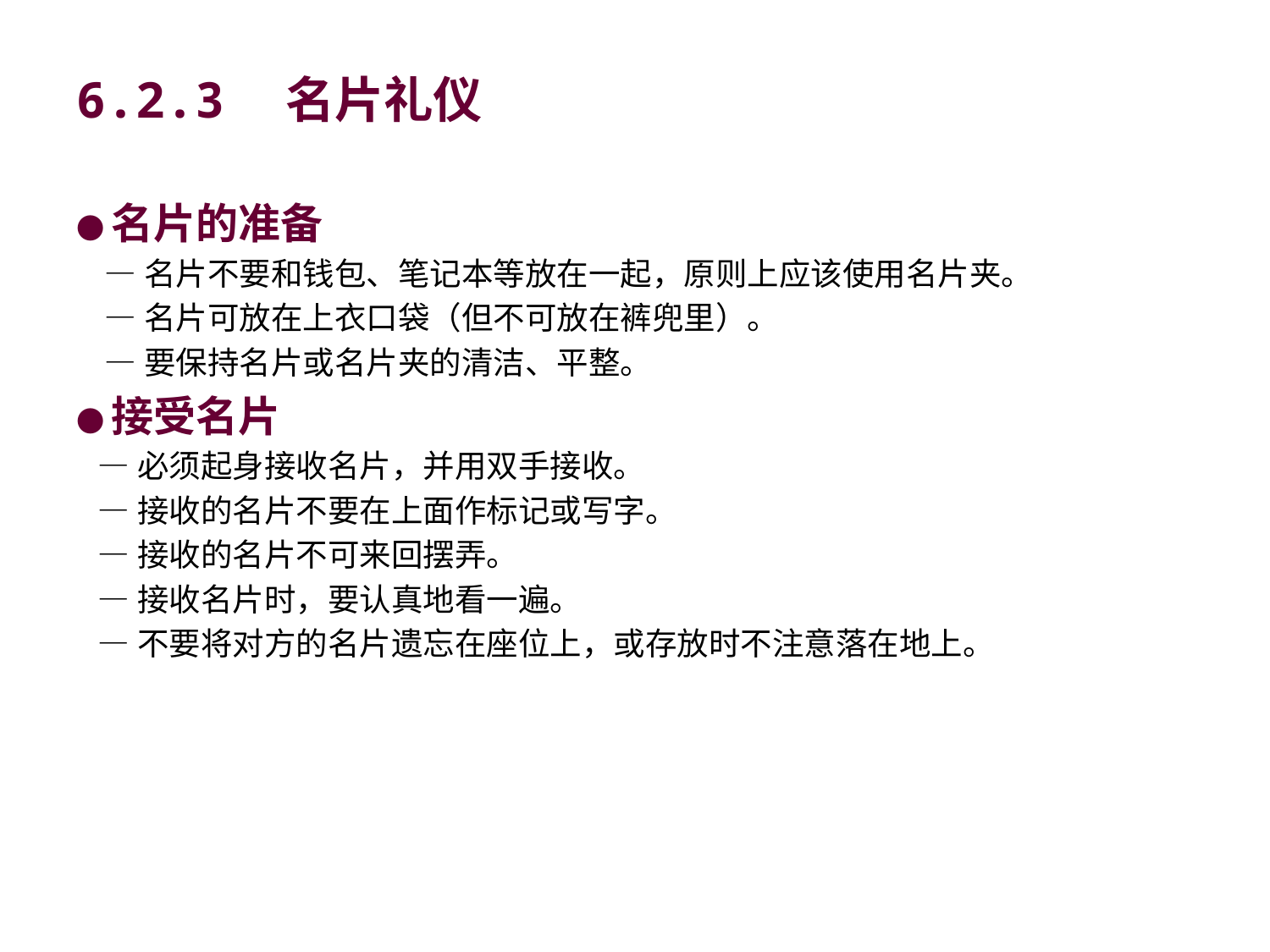

# 6.2.3　名片礼仪
●名片的准备
    —名片不要和钱包、笔记本等放在一起，原则上应该使用名片夹。
    —名片可放在上衣口袋（但不可放在裤兜里）。
    —要保持名片或名片夹的清洁、平整。
●接受名片
   —必须起身接收名片，并用双手接收。
   —接收的名片不要在上面作标记或写字。
   —接收的名片不可来回摆弄。
   —接收名片时，要认真地看一遍。
   —不要将对方的名片遗忘在座位上，或存放时不注意落在地上。